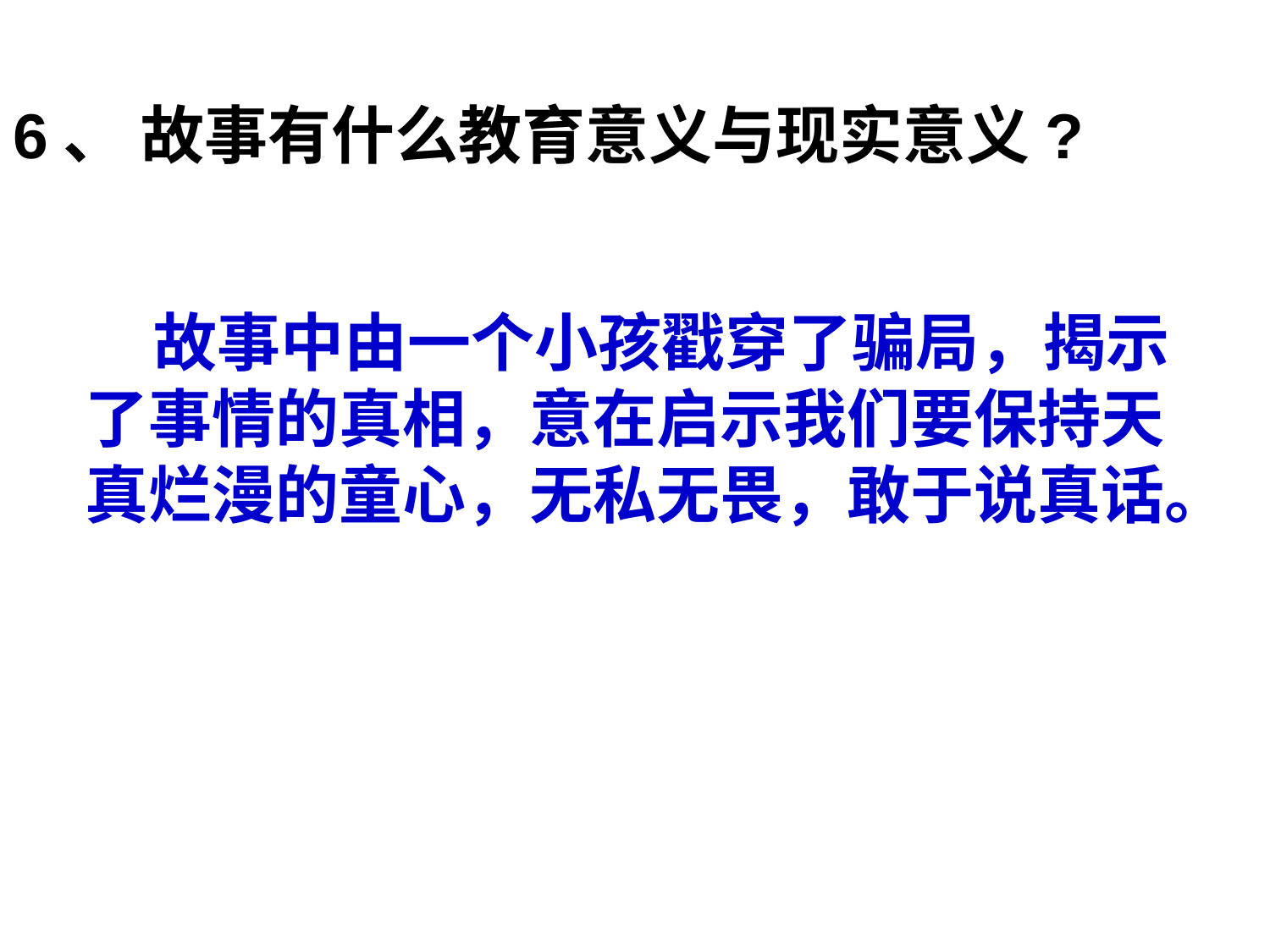

# 6、 故事有什么教育意义与现实意义?
       故事中由一个小孩戳穿了骗局，揭示了事情的真相，意在启示我们要保持天真烂漫的童心，无私无畏，敢于说真话。